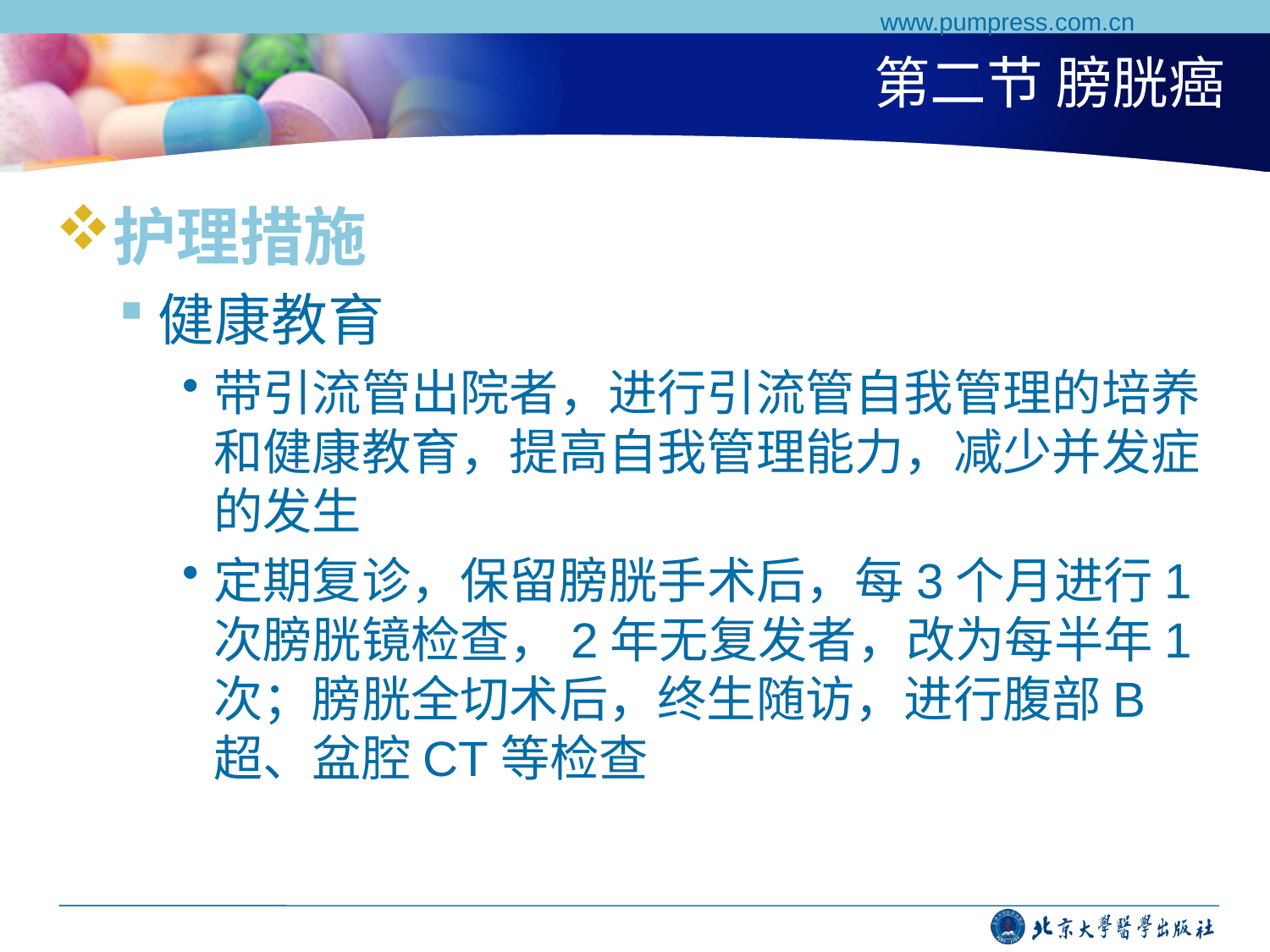

www.pumpress.com.cn
# 第二节 膀胱癌
护理措施
健康教育
带引流管出院者，进行引流管自我管理的培养和健康教育，提高自我管理能力，减少并发症的发生
定期复诊，保留膀胱手术后，每3个月进行1次膀胱镜检查，2年无复发者，改为每半年1次；膀胱全切术后，终生随访，进行腹部B超、盆腔CT等检查